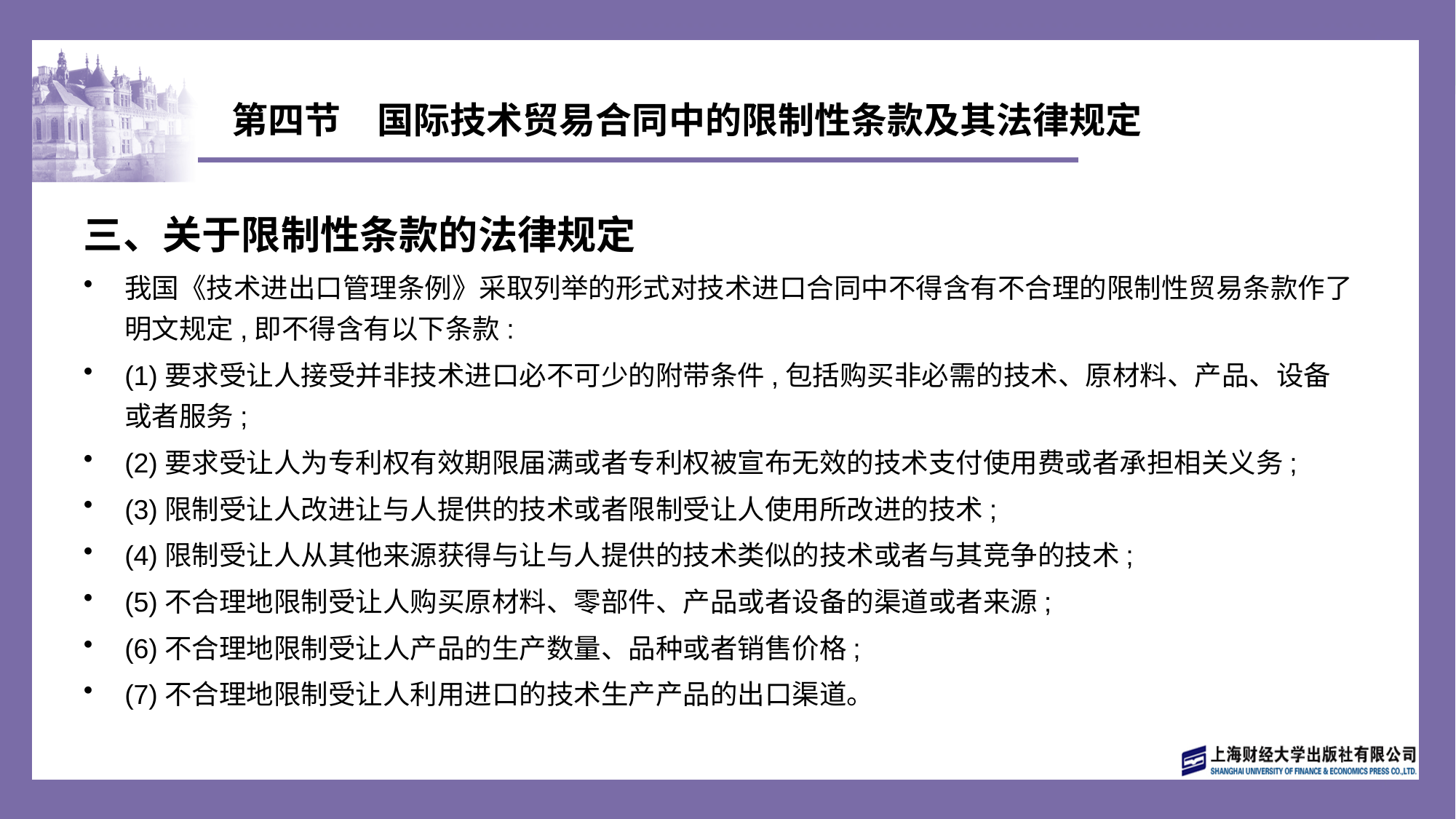

# 第四节　国际技术贸易合同中的限制性条款及其法律规定
三、关于限制性条款的法律规定
我国《技术进出口管理条例》采取列举的形式对技术进口合同中不得含有不合理的限制性贸易条款作了明文规定,即不得含有以下条款:
(1)要求受让人接受并非技术进口必不可少的附带条件,包括购买非必需的技术、原材料、产品、设备或者服务;
(2)要求受让人为专利权有效期限届满或者专利权被宣布无效的技术支付使用费或者承担相关义务;
(3)限制受让人改进让与人提供的技术或者限制受让人使用所改进的技术;
(4)限制受让人从其他来源获得与让与人提供的技术类似的技术或者与其竞争的技术;
(5)不合理地限制受让人购买原材料、零部件、产品或者设备的渠道或者来源;
(6)不合理地限制受让人产品的生产数量、品种或者销售价格;
(7)不合理地限制受让人利用进口的技术生产产品的出口渠道。